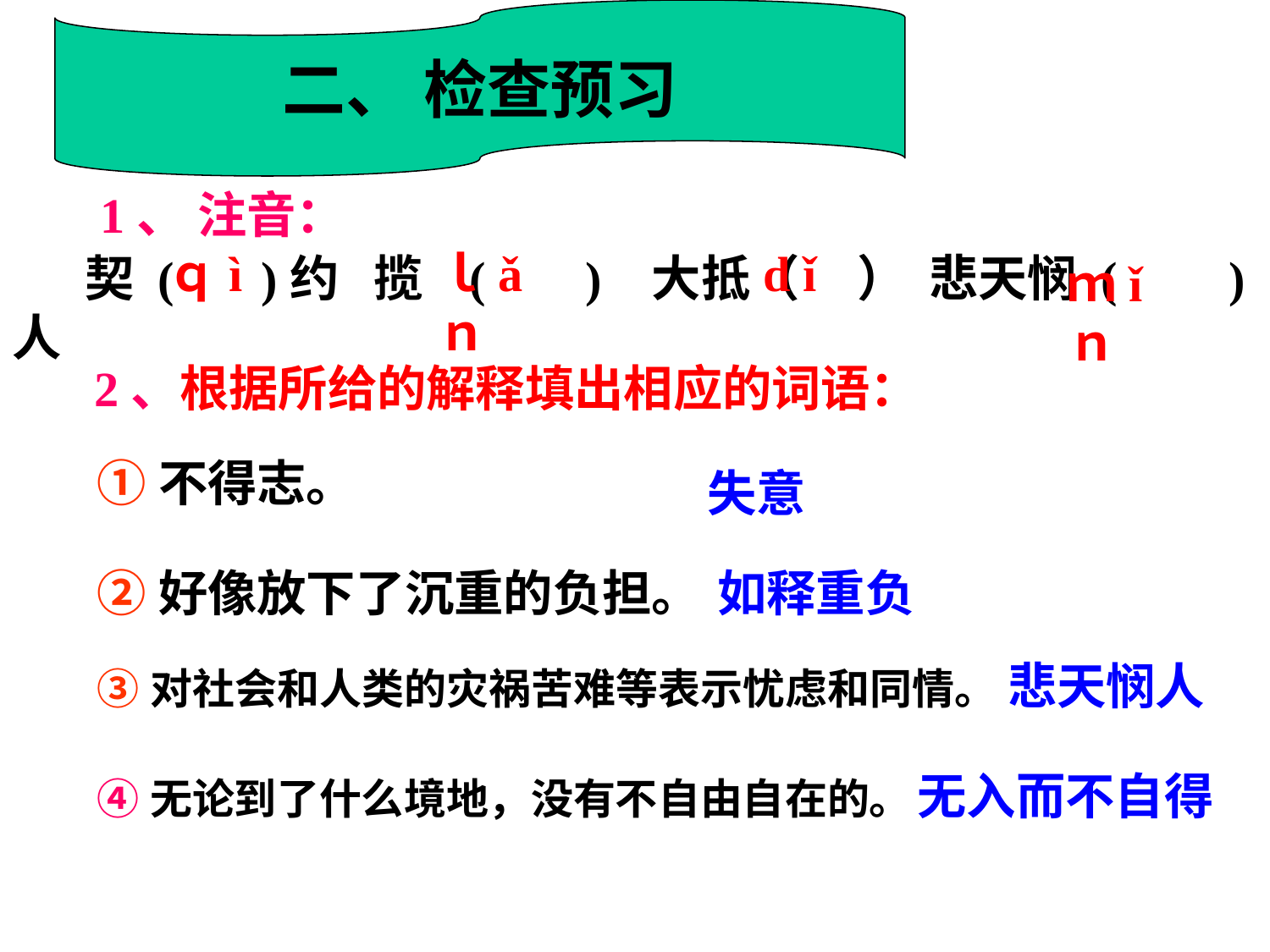

二、 检查预习
     1、 注音：
　  契 (       )约   揽   (        )   大抵（     ）  悲天悯 (         )人

ｑì
ｌǎｎ
d ǐ
ｍǐｎ
2、根据所给的解释填出相应的词语：
①不得志。
失意
②好像放下了沉重的负担。
如释重负
③对社会和人类的灾祸苦难等表示忧虑和同情。

悲天悯人
④无论到了什么境地，没有不自由自在的。
无入而不自得